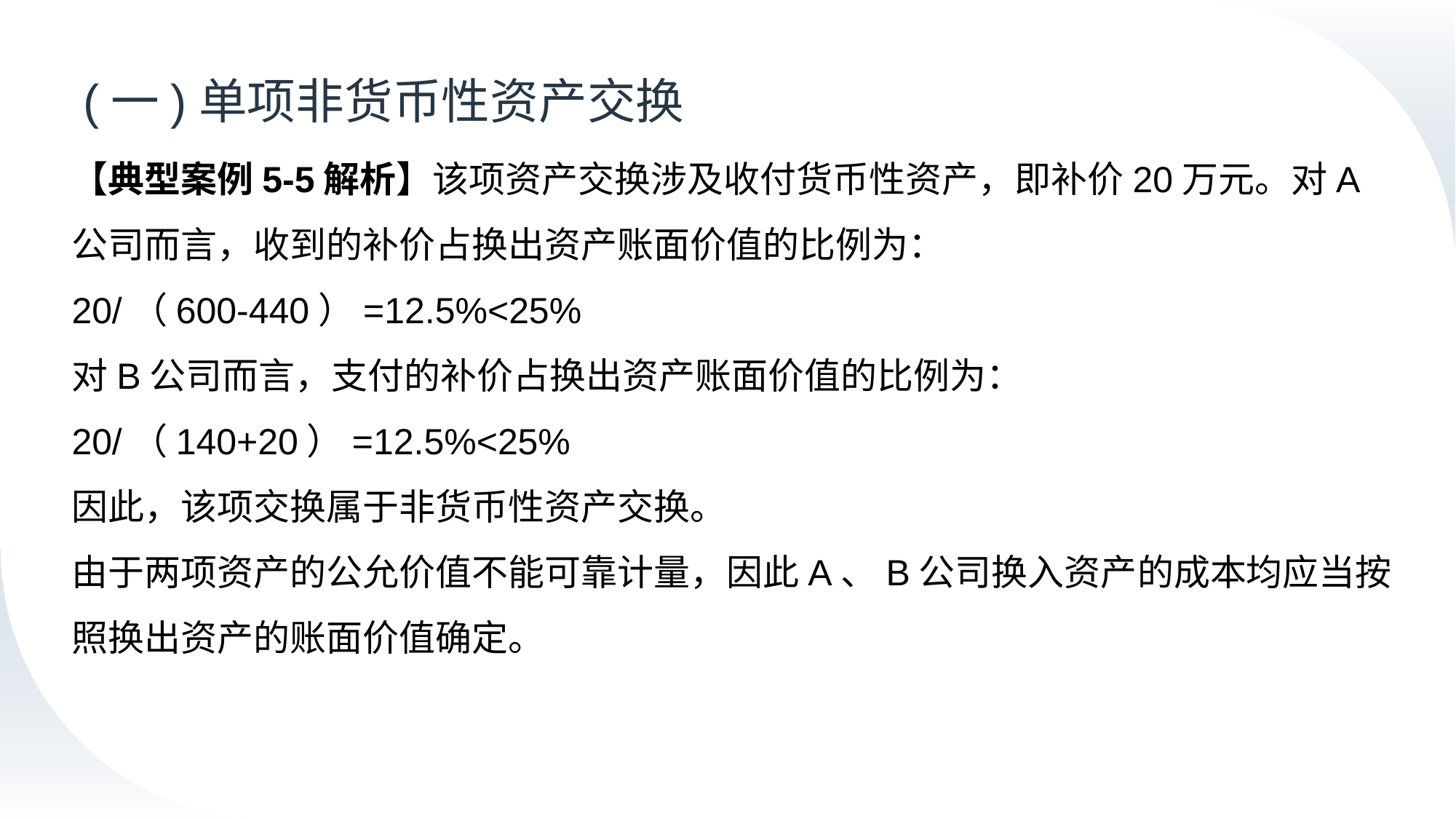

# (一)单项非货币性资产交换
【典型案例5-5解析】该项资产交换涉及收付货币性资产，即补价20万元。对A公司而言，收到的补价占换出资产账面价值的比例为：
20/（600-440）=12.5%<25%
对B公司而言，支付的补价占换出资产账面价值的比例为：
20/（140+20）=12.5%<25%
因此，该项交换属于非货币性资产交换。
由于两项资产的公允价值不能可靠计量，因此A、B公司换入资产的成本均应当按照换出资产的账面价值确定。